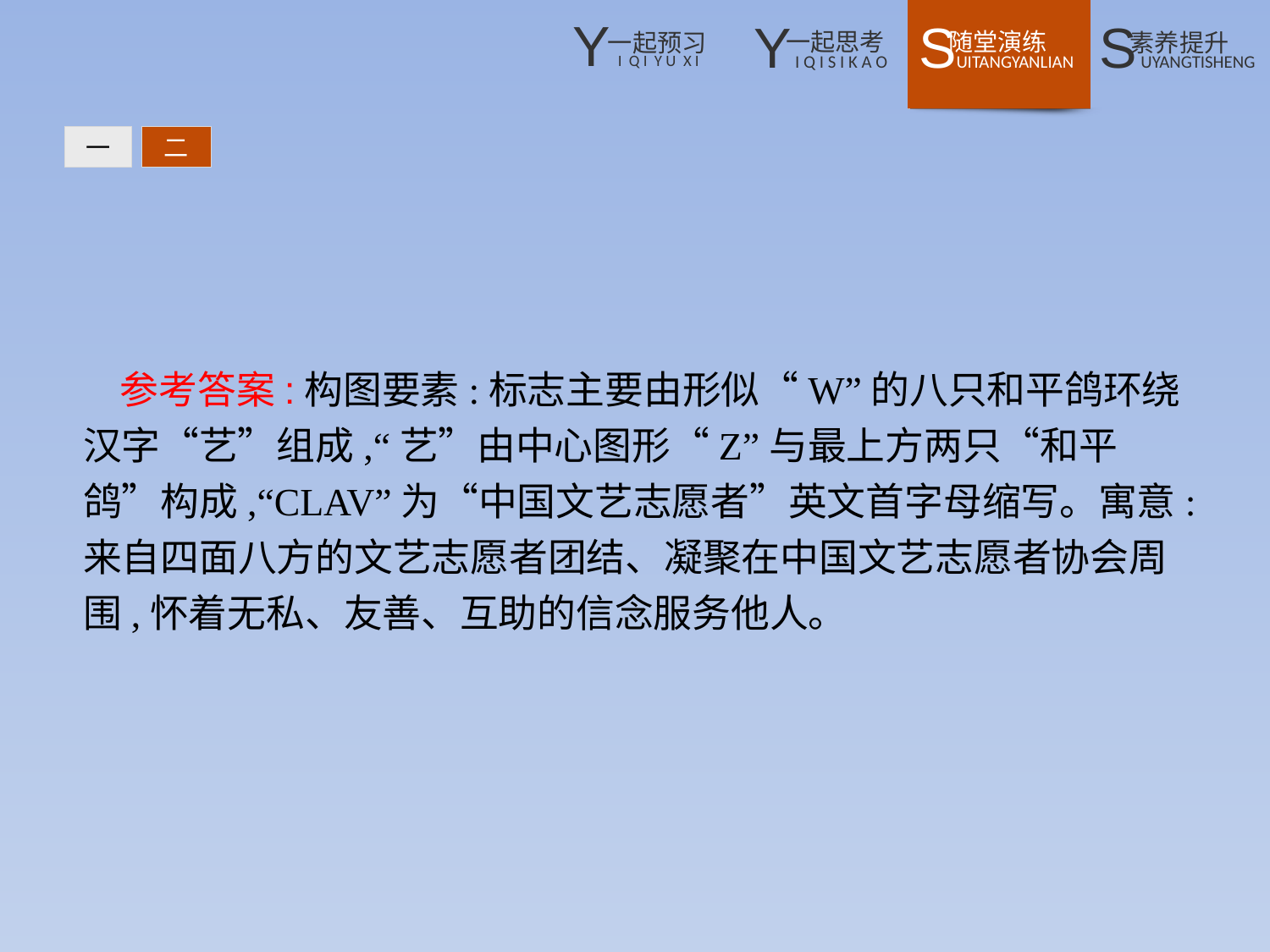

一
二
参考答案:构图要素:标志主要由形似“W”的八只和平鸽环绕汉字“艺”组成,“艺”由中心图形“Z”与最上方两只“和平鸽”构成,“CLAV”为“中国文艺志愿者”英文首字母缩写。寓意:来自四面八方的文艺志愿者团结、凝聚在中国文艺志愿者协会周围,怀着无私、友善、互助的信念服务他人。